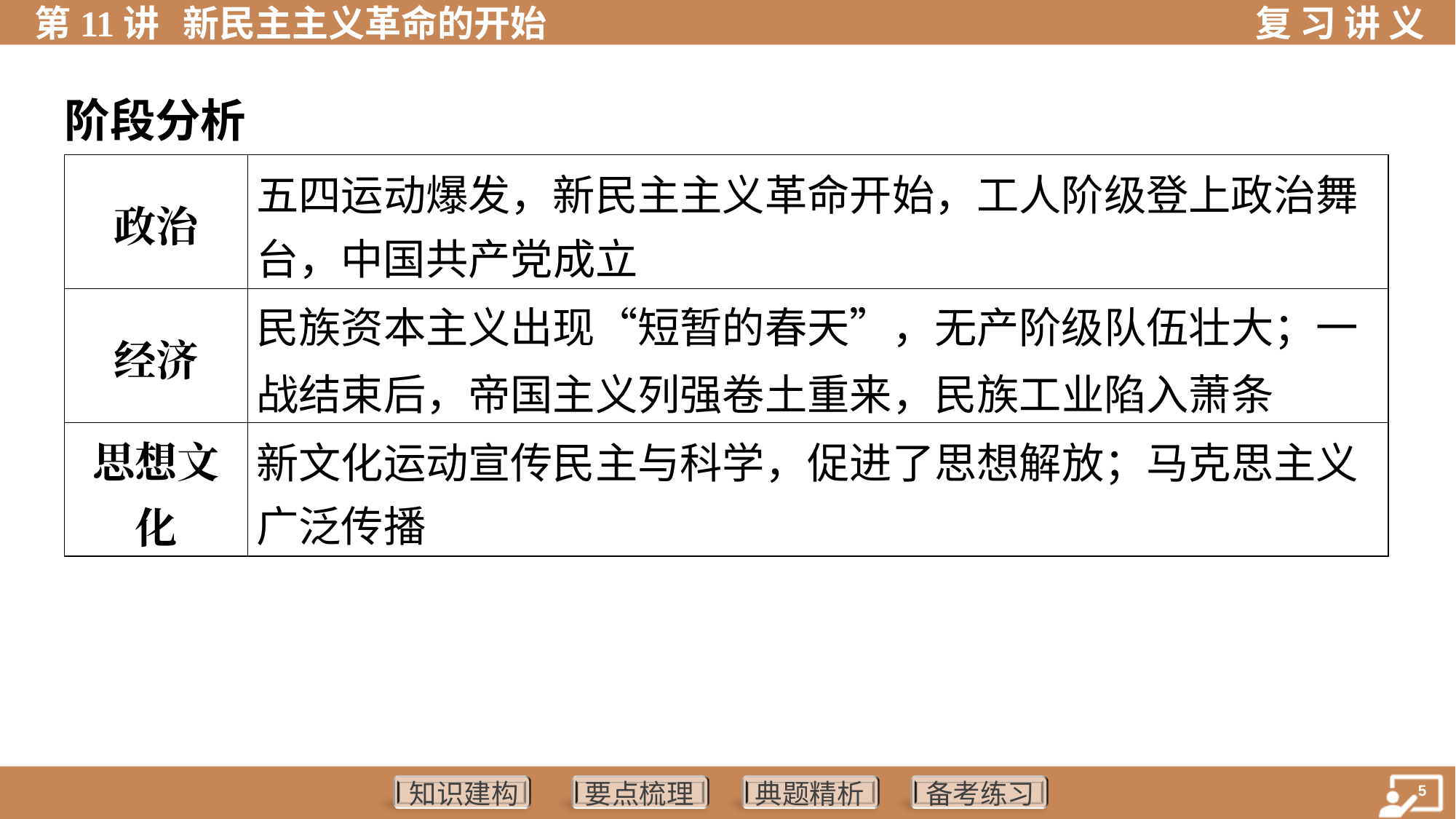

阶段分析
| 政治 | 五四运动爆发，新民主主义革命开始，工人阶级登上政治舞 台，中国共产党成立 |
| --- | --- |
| 经济 | 民族资本主义出现“短暂的春天”，无产阶级队伍壮大；一战结束后，帝国主义列强卷土重来，民族工业陷入萧条 |
| 思想文 化 | 新文化运动宣传民主与科学，促进了思想解放；马克思主义 广泛传播 |